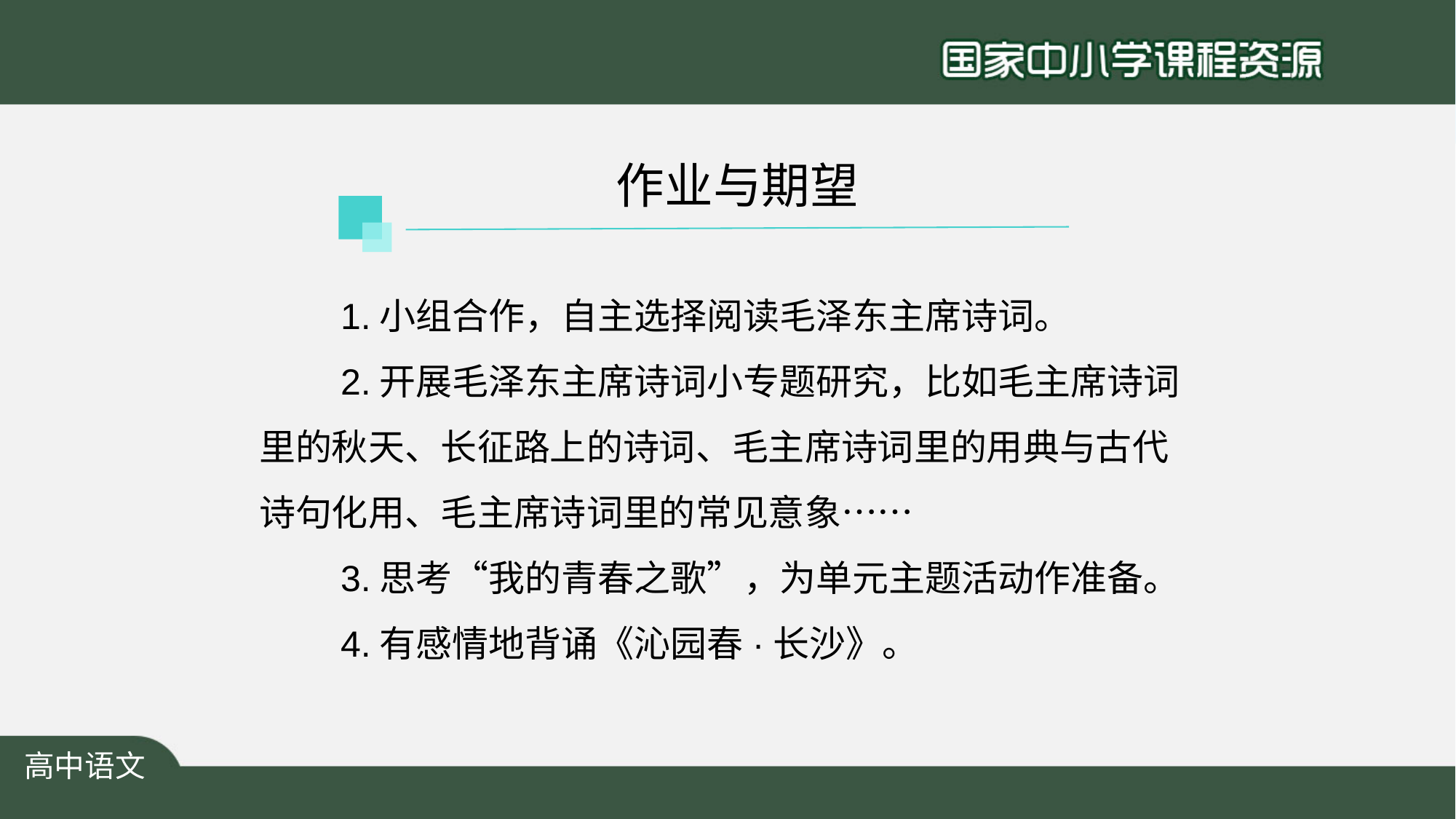

作业与期望

        1.小组合作，自主选择阅读毛泽东主席诗词。
        2.开展毛泽东主席诗词小专题研究，比如毛主席诗词里的秋天、长征路上的诗词、毛主席诗词里的用典与古代诗句化用、毛主席诗词里的常见意象……
        3.思考“我的青春之歌”，为单元主题活动作准备。
        4.有感情地背诵《沁园春·长沙》。